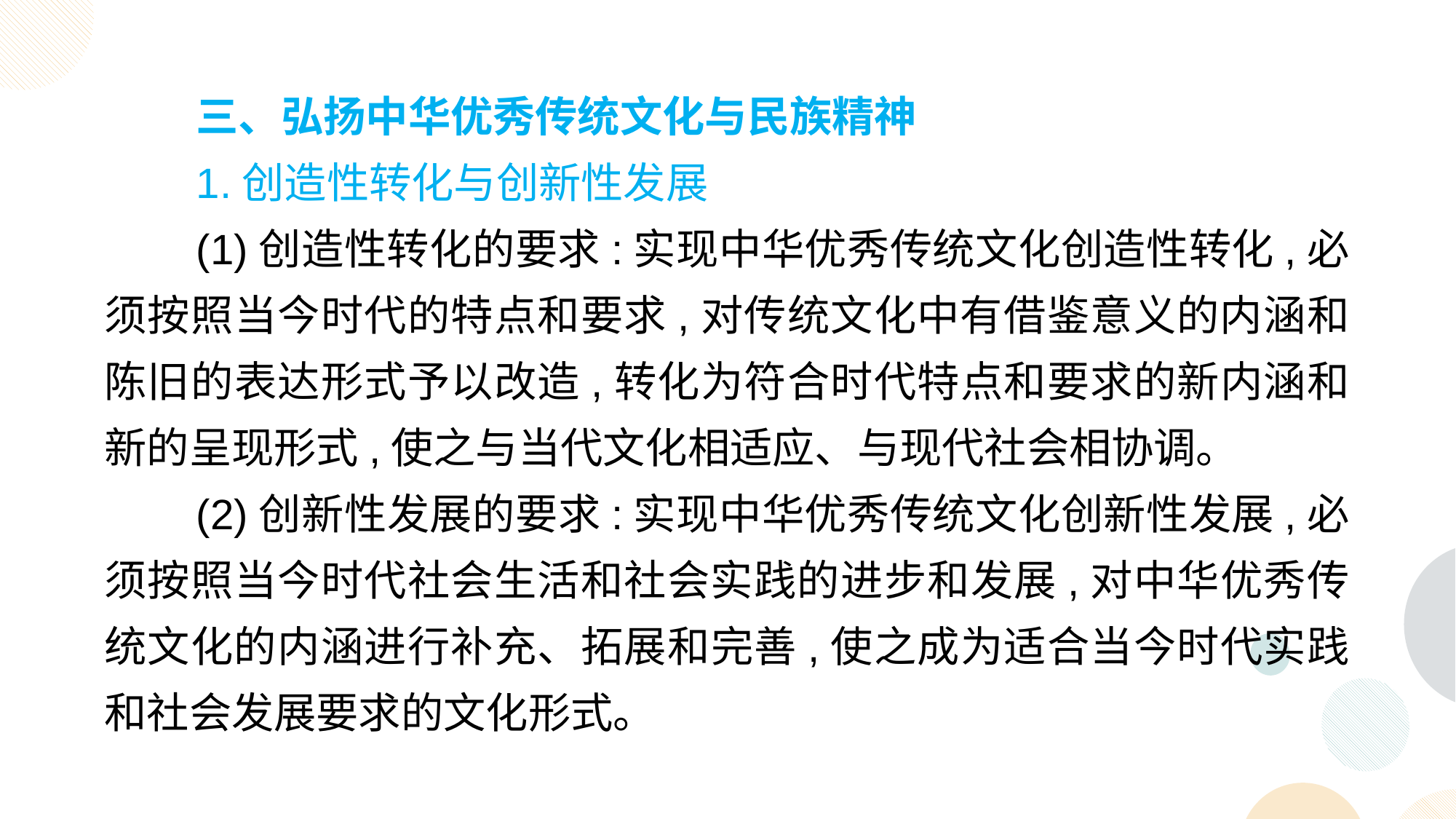

三、弘扬中华优秀传统文化与民族精神
1.创造性转化与创新性发展
(1)创造性转化的要求:实现中华优秀传统文化创造性转化,必须按照当今时代的特点和要求,对传统文化中有借鉴意义的内涵和陈旧的表达形式予以改造,转化为符合时代特点和要求的新内涵和新的呈现形式,使之与当代文化相适应、与现代社会相协调。
(2)创新性发展的要求:实现中华优秀传统文化创新性发展,必须按照当今时代社会生活和社会实践的进步和发展,对中华优秀传统文化的内涵进行补充、拓展和完善,使之成为适合当今时代实践和社会发展要求的文化形式。